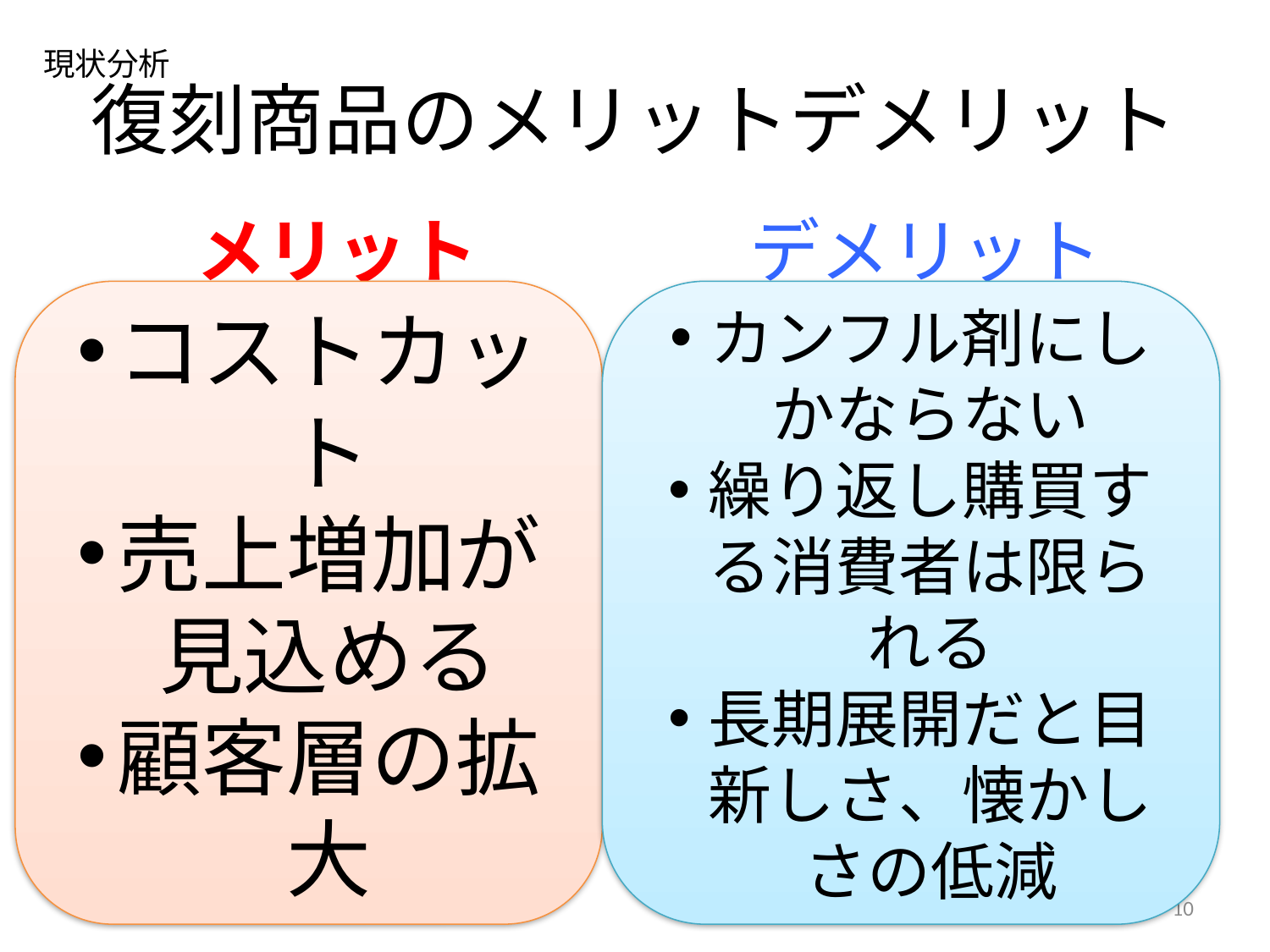

現状分析
# 復刻商品のメリットデメリット
デメリット
メリット
コストカット
売上増加が見込める
顧客層の拡大
カンフル剤にしかならない
繰り返し購買する消費者は限られる
長期展開だと目新しさ、懐かしさの低減
10